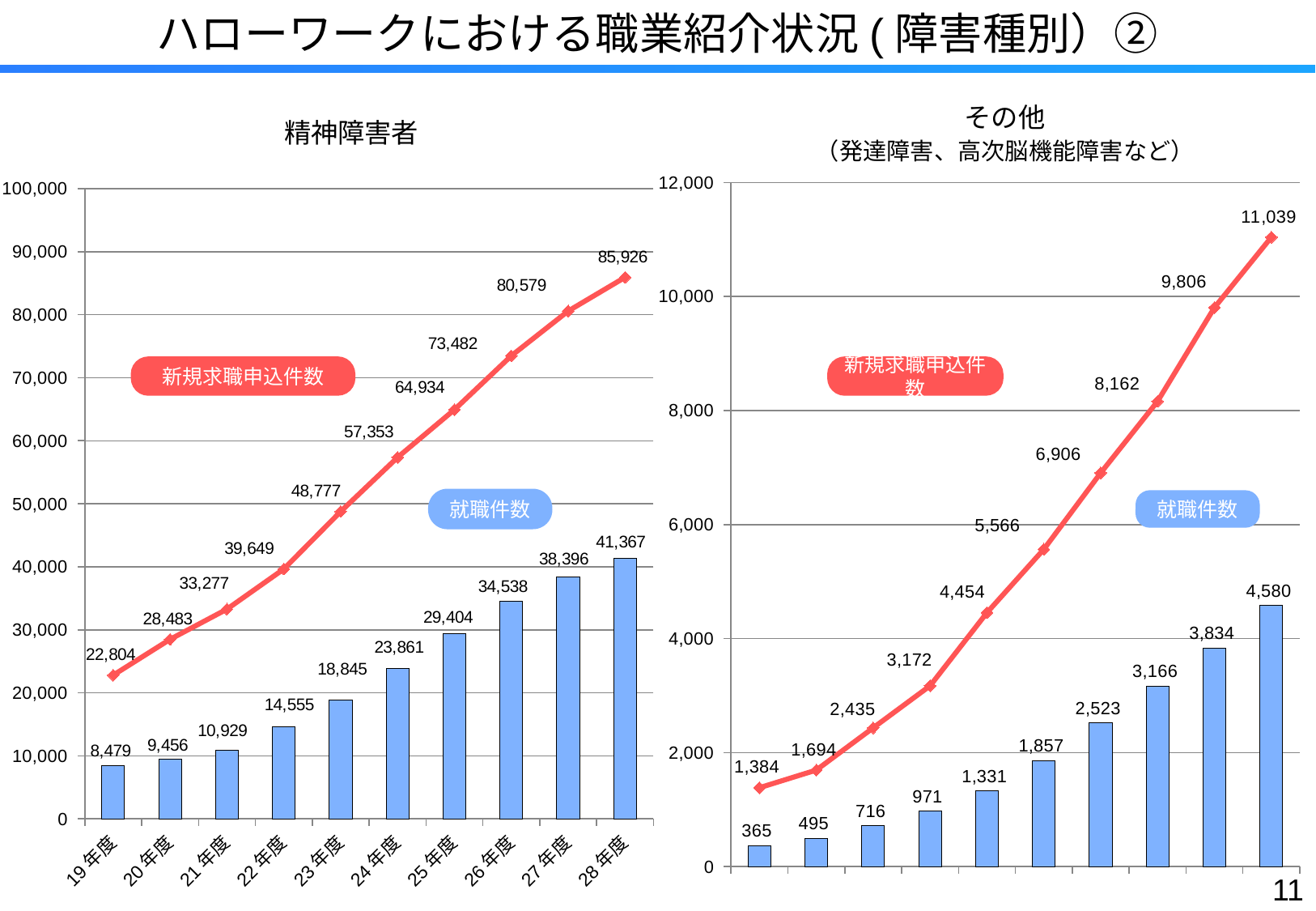

ハローワークにおける職業紹介状況(障害種別）②

その他
（発達障害、高次脳機能障害など）
精神障害者

### Chart

| Category | 系列 1 | 系列 2 |
|---|---|---|
| 19年度 | 8479.0 | 22804.0 |
| 20年度 | 9456.0 | 28483.0 |
| 21年度 | 10929.0 | 33277.0 |
| 22年度 | 14555.0 | 39649.0 |
| 23年度 | 18845.0 | 48777.0 |
| 24年度 | 23861.0 | 57353.0 |
| 25年度 | 29404.0 | 64934.0 |
| 26年度 | 34538.0 | 73482.0 |
| 27年度 | 38396.0 | 80579.0 |
| 28年度 | 41367.0 | 85926.0 |

### Chart

| Category | 系列 1 | 系列 2 |
|---|---|---|
| 19年度 | 365.0 | 1384.0 |
| 20年度 | 495.0 | 1694.0 |
| 21年度 | 716.0 | 2435.0 |
| 22年度 | 971.0 | 3172.0 |
| 23年度 | 1331.0 | 4454.0 |
| 24年度 | 1857.0 | 5566.0 |
| 25年度 | 2523.0 | 6906.0 |
| 26年度 | 3166.0 | 8162.0 |
| 27年度 | 3834.0 | 9806.0 |
| 28年度 | 4580.0 | 11039.0 |
新規求職申込件数
新規求職申込件数
就職件数
就職件数
11